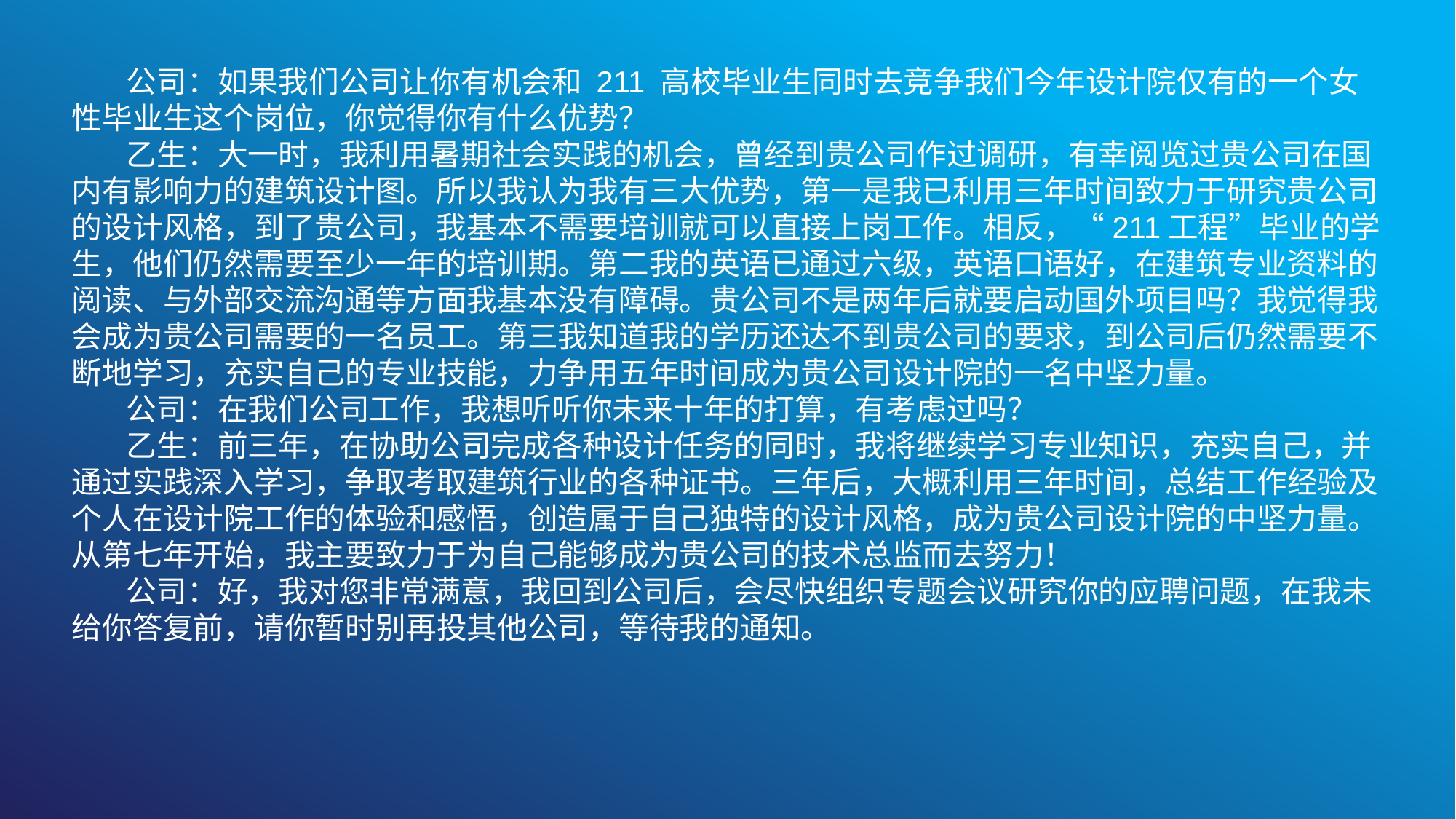

公司：如果我们公司让你有机会和 211 高校毕业生同时去竞争我们今年设计院仅有的一个女性毕业生这个岗位，你觉得你有什么优势？
乙生：大一时，我利用暑期社会实践的机会，曾经到贵公司作过调研，有幸阅览过贵公司在国内有影响力的建筑设计图。所以我认为我有三大优势，第一是我已利用三年时间致力于研究贵公司的设计风格，到了贵公司，我基本不需要培训就可以直接上岗工作。相反，“211工程”毕业的学生，他们仍然需要至少一年的培训期。第二我的英语已通过六级，英语口语好，在建筑专业资料的阅读、与外部交流沟通等方面我基本没有障碍。贵公司不是两年后就要启动国外项目吗？我觉得我会成为贵公司需要的一名员工。第三我知道我的学历还达不到贵公司的要求，到公司后仍然需要不断地学习，充实自己的专业技能，力争用五年时间成为贵公司设计院的一名中坚力量。
公司：在我们公司工作，我想听听你未来十年的打算，有考虑过吗？
乙生：前三年，在协助公司完成各种设计任务的同时，我将继续学习专业知识，充实自己，并通过实践深入学习，争取考取建筑行业的各种证书。三年后，大概利用三年时间，总结工作经验及个人在设计院工作的体验和感悟，创造属于自己独特的设计风格，成为贵公司设计院的中坚力量。从第七年开始，我主要致力于为自己能够成为贵公司的技术总监而去努力！
公司：好，我对您非常满意，我回到公司后，会尽快组织专题会议研究你的应聘问题，在我未给你答复前，请你暂时别再投其他公司，等待我的通知。